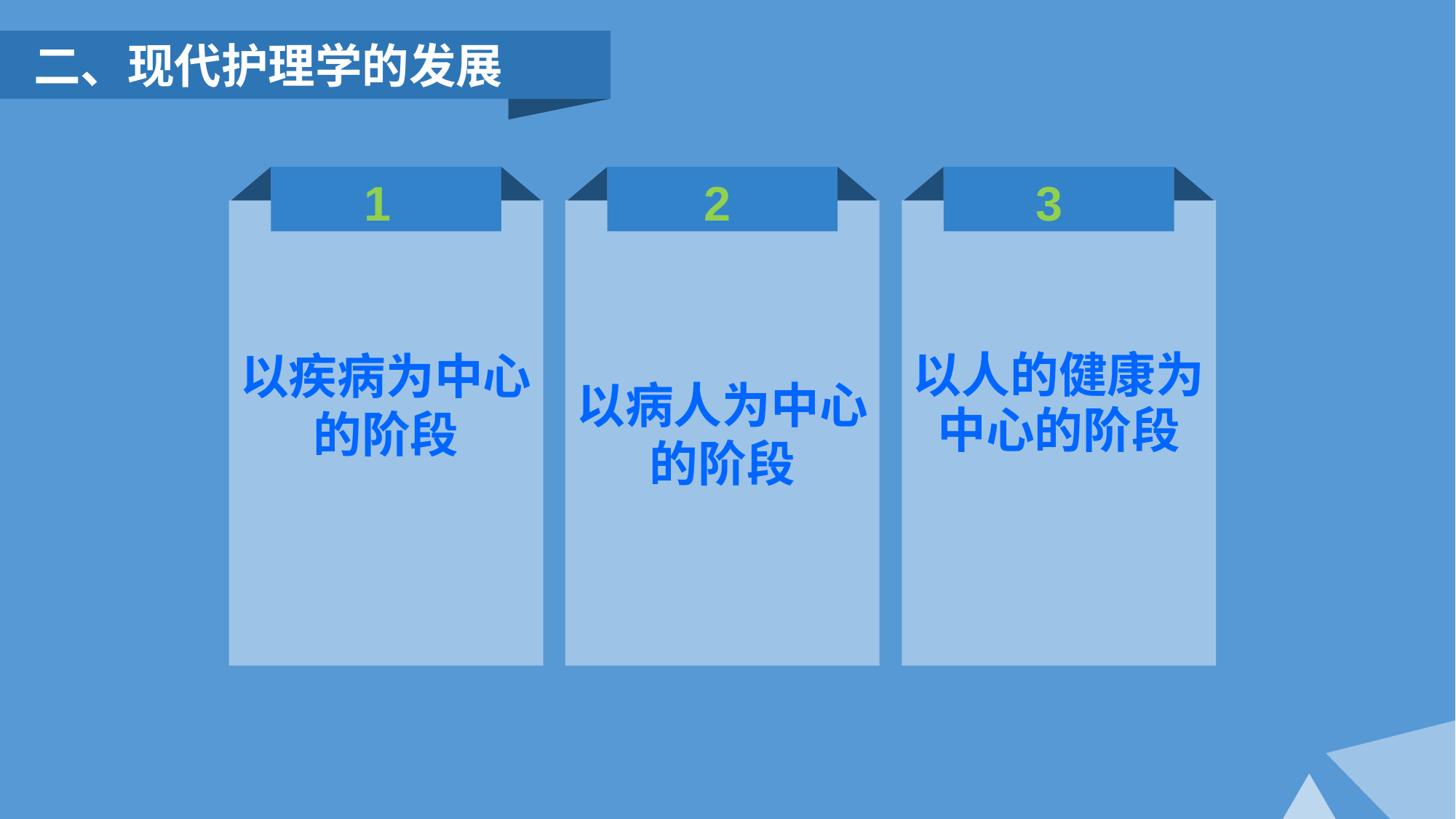

二、现代护理学的发展

        1

       2

         3
以疾病为中心的阶段

以病人为中心的阶段
以人的健康为中心的阶段